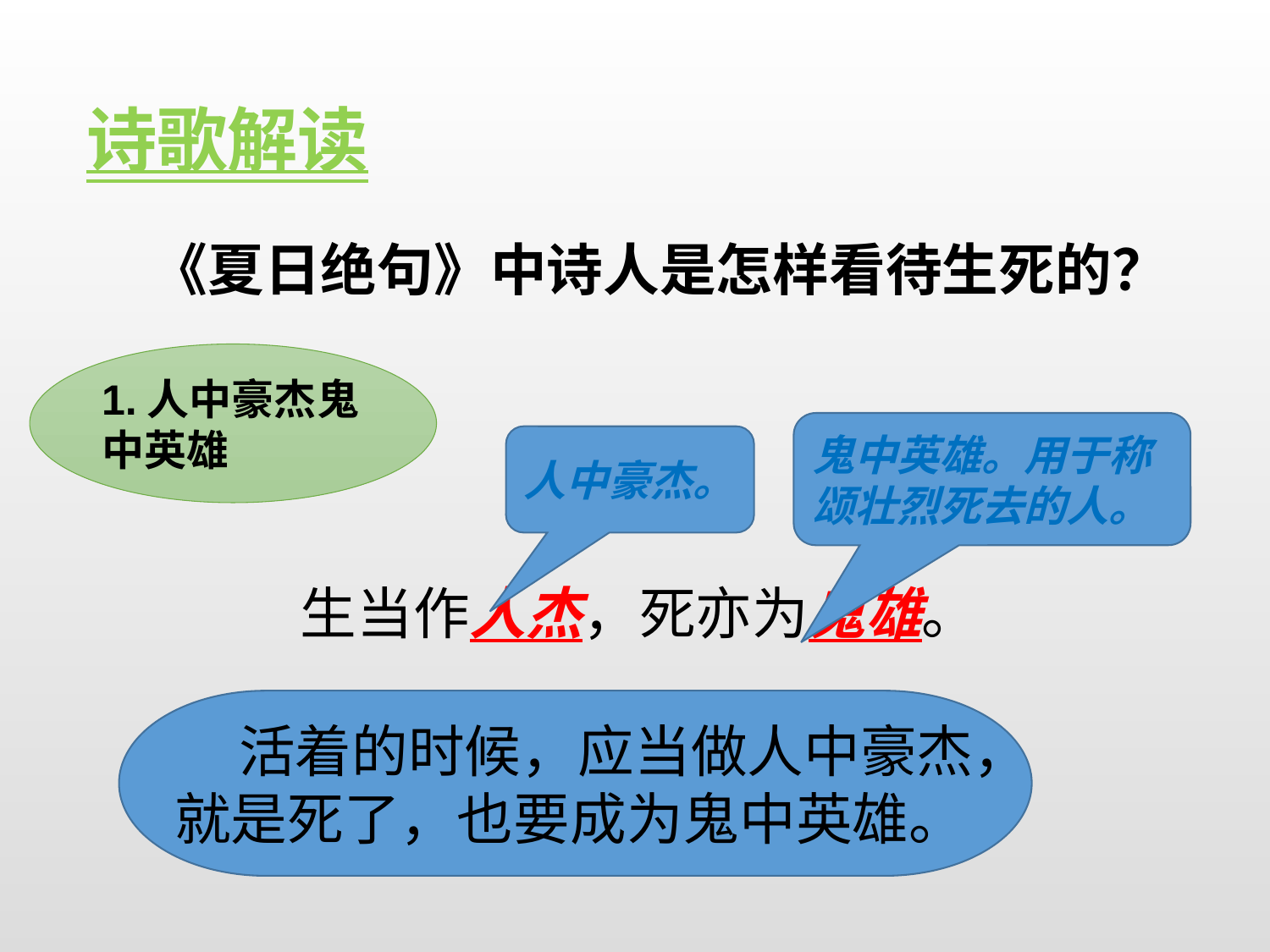

诗歌解读
《夏日绝句》中诗人是怎样看待生死的？
1.人中豪杰鬼中英雄
鬼中英雄。用于称颂壮烈死去的人。
人中豪杰。
生当作人杰，死亦为鬼雄。

    活着的时候，应当做人中豪杰，就是死了，也要成为鬼中英雄。